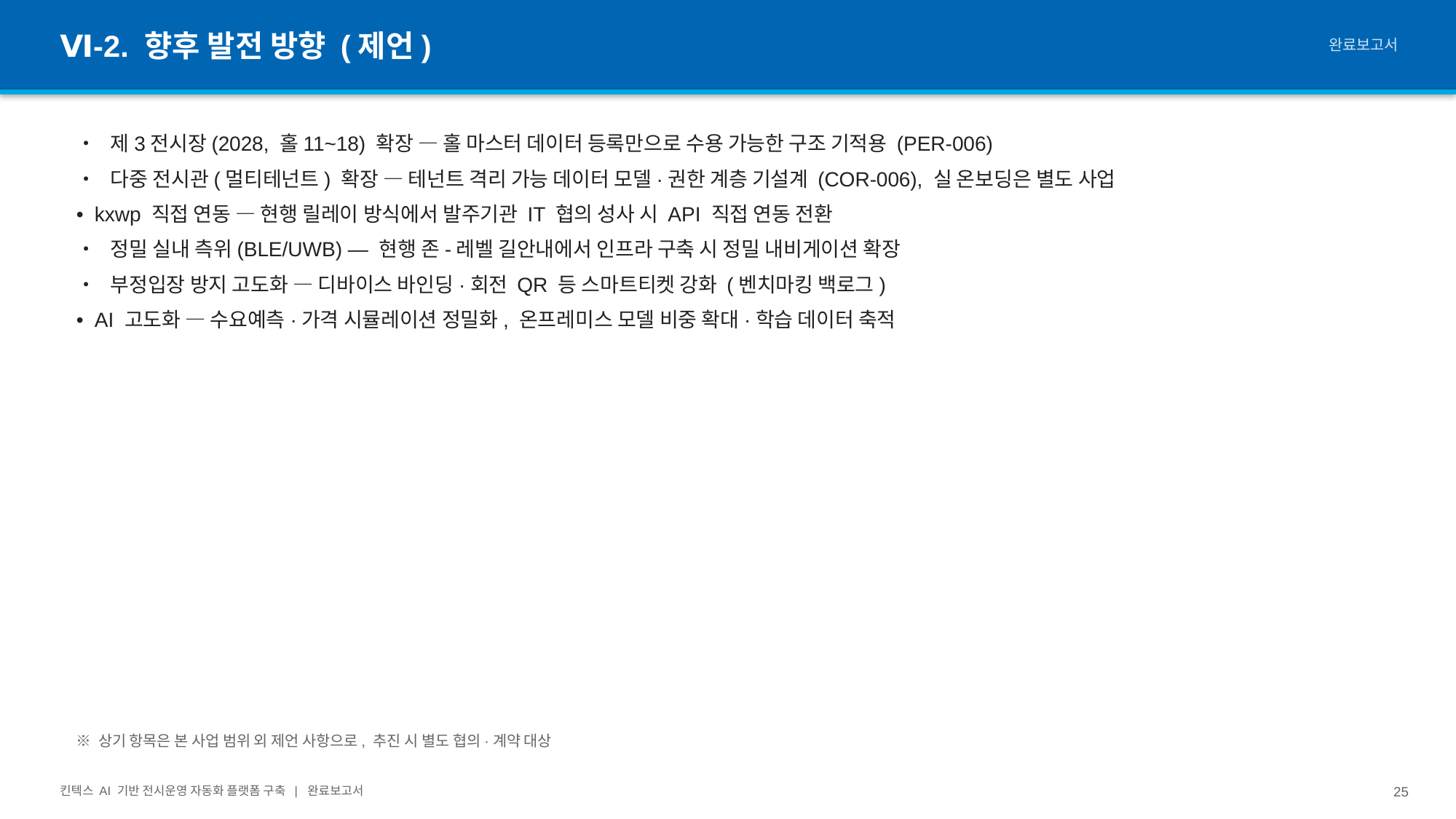

Ⅵ-2. 향후 발전 방향 (제언)
완료보고서

•  제3전시장(2028, 홀11~18) 확장 — 홀 마스터 데이터 등록만으로 수용 가능한 구조 기적용 (PER-006)
•  다중 전시관(멀티테넌트) 확장 — 테넌트 격리 가능 데이터 모델·권한 계층 기설계 (COR-006), 실 온보딩은 별도 사업
•  kxwp 직접 연동 — 현행 릴레이 방식에서 발주기관 IT 협의 성사 시 API 직접 연동 전환
•  정밀 실내 측위(BLE/UWB) — 현행 존-레벨 길안내에서 인프라 구축 시 정밀 내비게이션 확장
•  부정입장 방지 고도화 — 디바이스 바인딩·회전 QR 등 스마트티켓 강화 (벤치마킹 백로그)
•  AI 고도화 — 수요예측·가격 시뮬레이션 정밀화, 온프레미스 모델 비중 확대·학습 데이터 축적
※ 상기 항목은 본 사업 범위 외 제언 사항으로, 추진 시 별도 협의·계약 대상
킨텍스 AI 기반 전시운영 자동화 플랫폼 구축  |  완료보고서
25